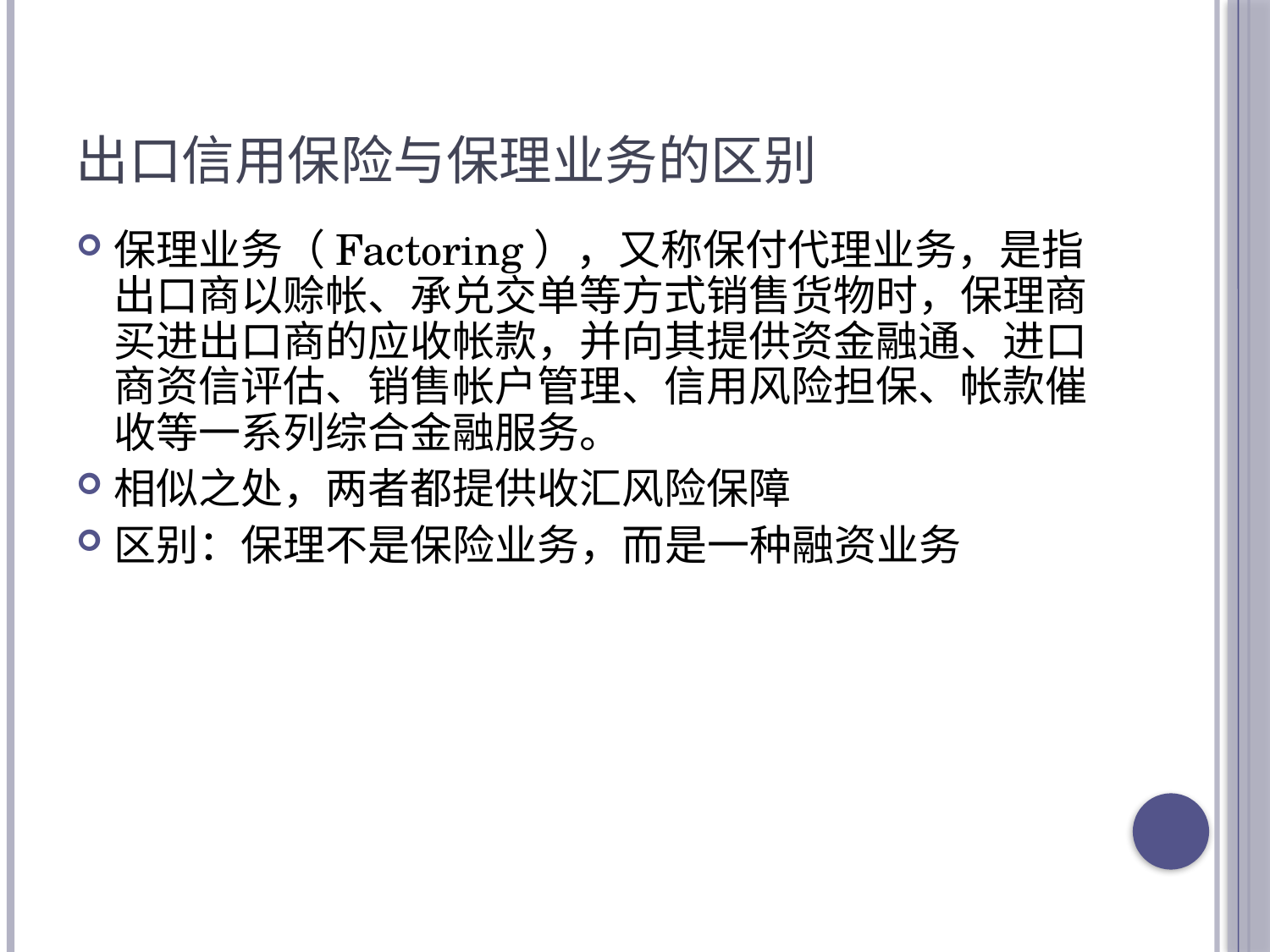

# 出口信用保险与保理业务的区别
保理业务（Factoring），又称保付代理业务，是指出口商以赊帐、承兑交单等方式销售货物时，保理商买进出口商的应收帐款，并向其提供资金融通、进口商资信评估、销售帐户管理、信用风险担保、帐款催收等一系列综合金融服务。
相似之处，两者都提供收汇风险保障
区别：保理不是保险业务，而是一种融资业务